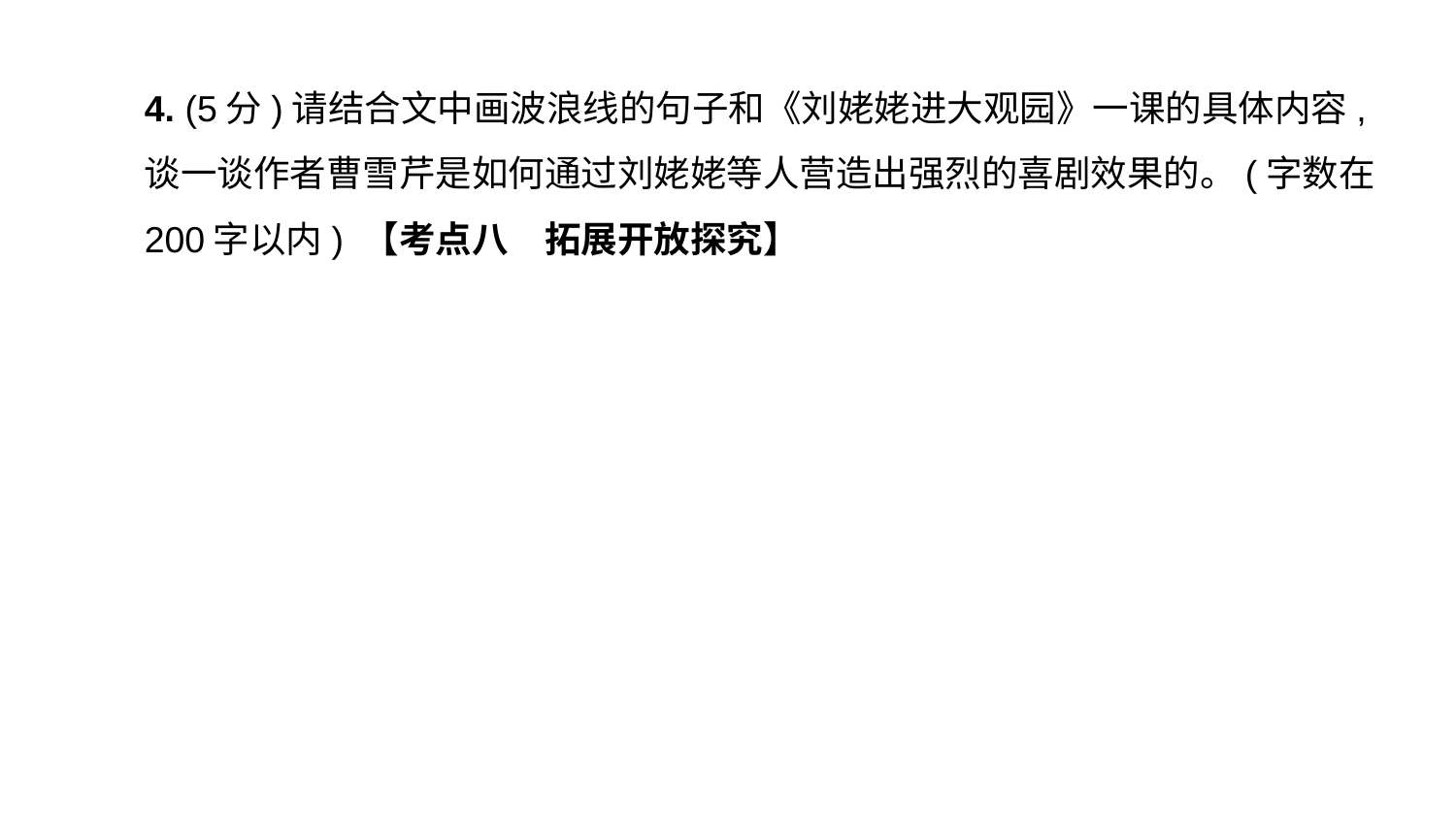

4. (5分)请结合文中画波浪线的句子和《刘姥姥进大观园》一课的具体内容,谈一谈作者曹雪芹是如何通过刘姥姥等人营造出强烈的喜剧效果的。(字数在200字以内) 【考点八　拓展开放探究】